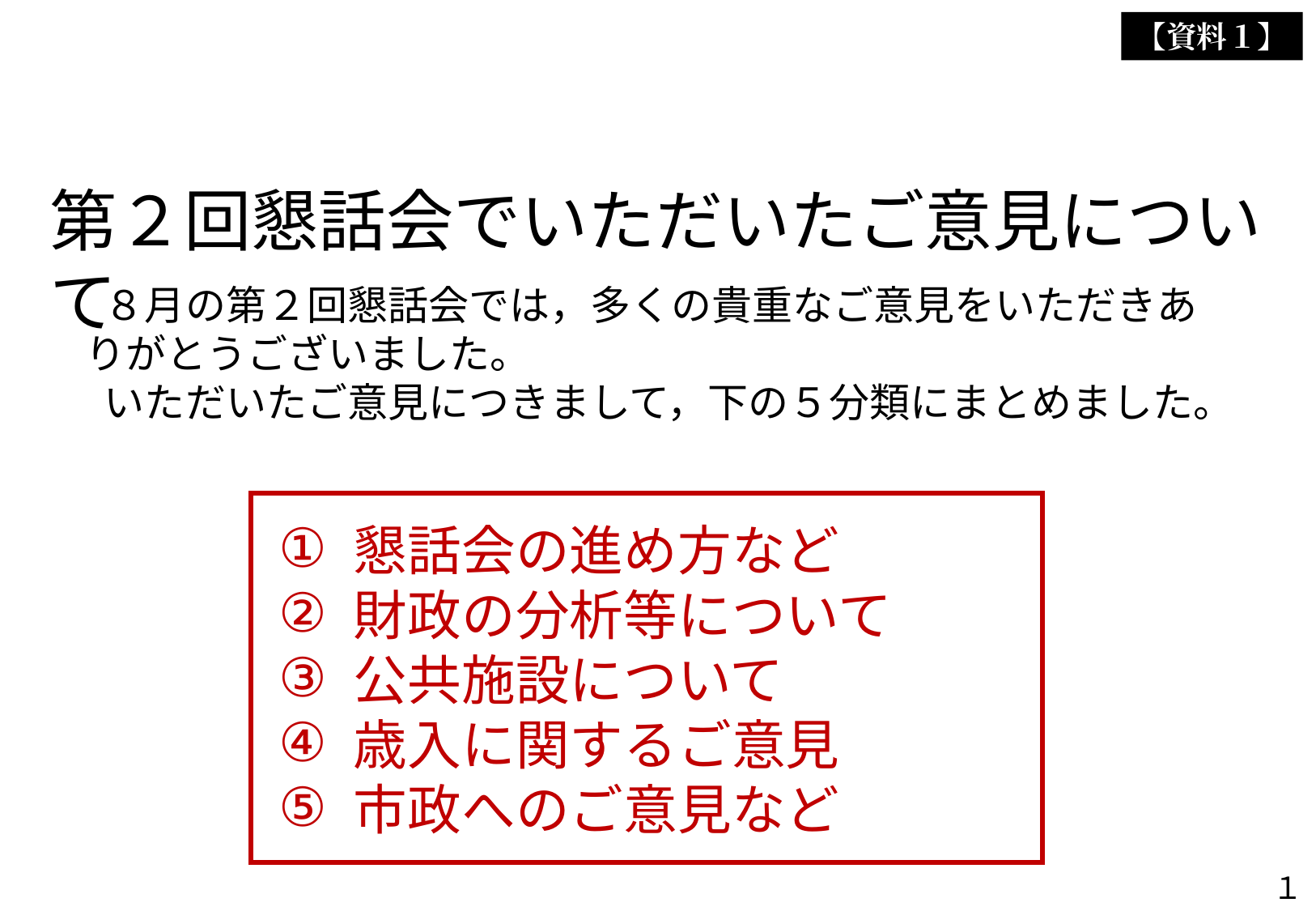

【資料１】
第２回懇話会でいただいたご意見について
 ８月の第２回懇話会では，多くの貴重なご意見をいただきありがとうございました。
 いただいたご意見につきまして，下の５分類にまとめました。

①
②
③
④
⑤
懇話会の進め方など
財政の分析等について
公共施設について
歳入に関するご意見
市政へのご意見など
１